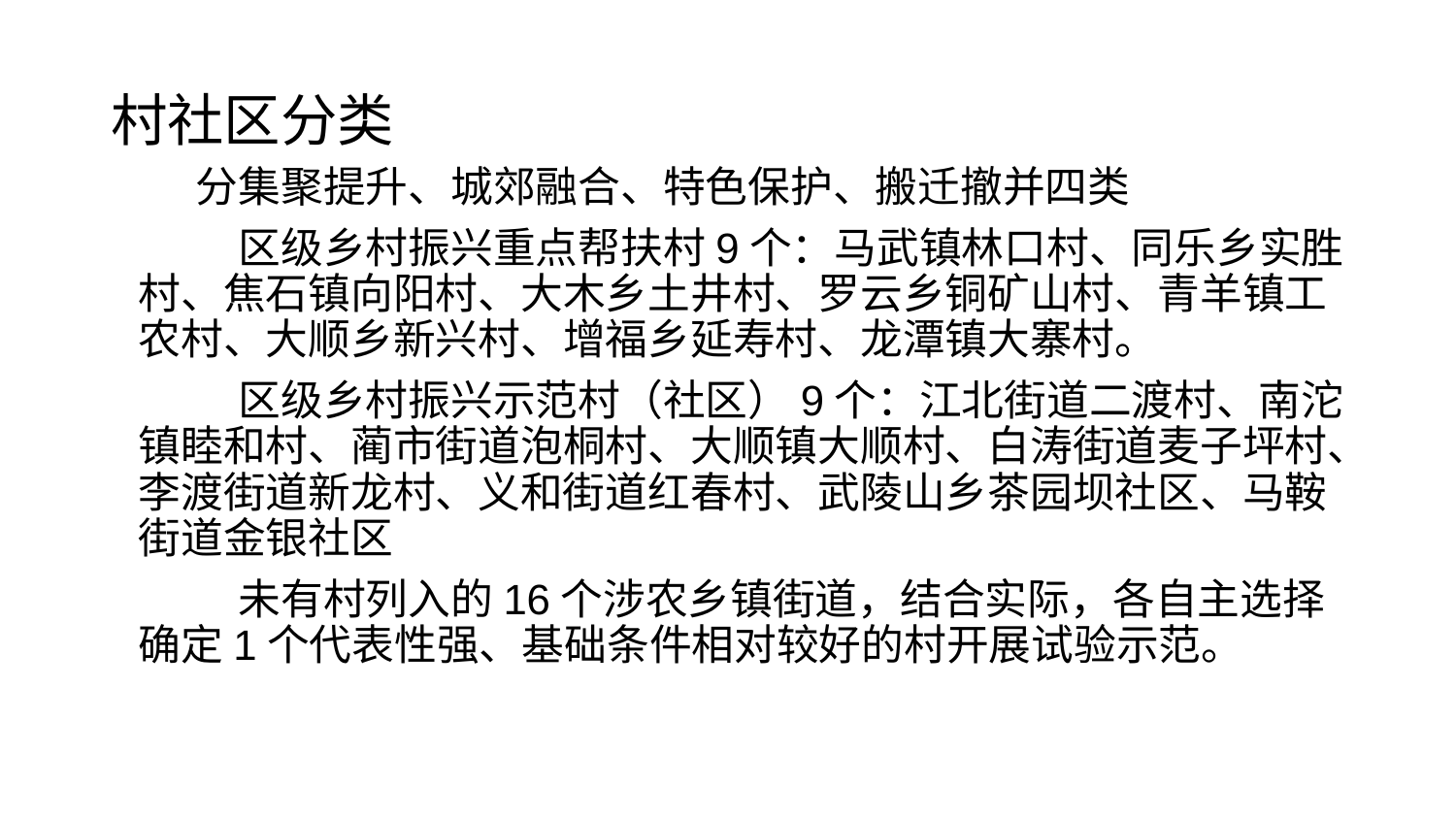

# 村社区分类
　　分集聚提升、城郊融合、特色保护、搬迁撤并四类
　　　区级乡村振兴重点帮扶村9个：马武镇林口村、同乐乡实胜村、焦石镇向阳村、大木乡土井村、罗云乡铜矿山村、青羊镇工农村、大顺乡新兴村、增福乡延寿村、龙潭镇大寨村。
　　　区级乡村振兴示范村（社区）9个：江北街道二渡村、南沱镇睦和村、蔺市街道泡桐村、大顺镇大顺村、白涛街道麦子坪村、李渡街道新龙村、义和街道红春村、武陵山乡茶园坝社区、马鞍街道金银社区
　　　未有村列入的16个涉农乡镇街道，结合实际，各自主选择确定1个代表性强、基础条件相对较好的村开展试验示范。